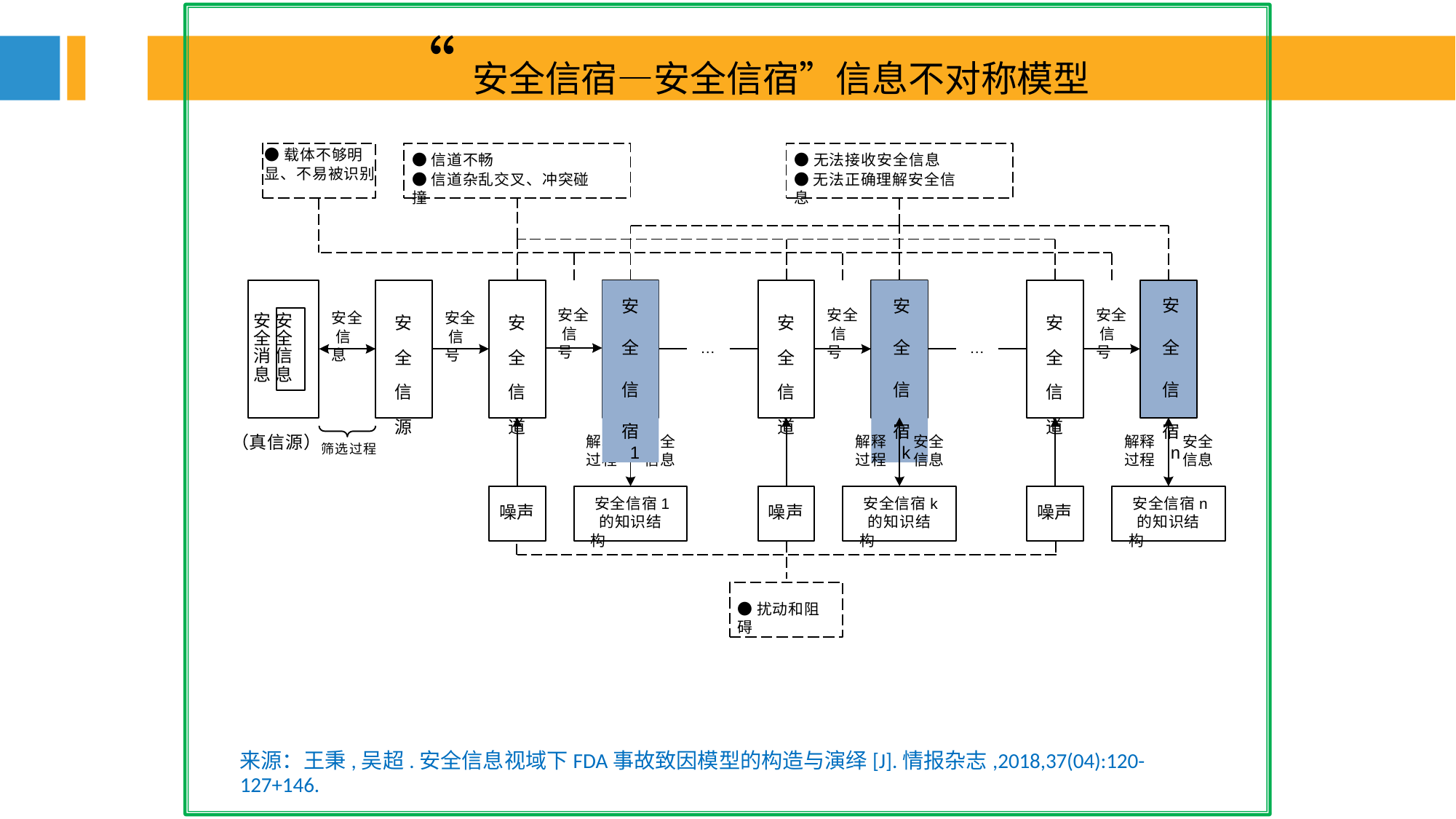

“安全信宿—安全信宿”信息不对称模型

●载体不够明  显、不易被识别
●信道不畅
●信道杂乱交叉、冲突碰撞
●无法接收安全信息
●无法正确理解安全信息

安  全  信  宿  1

安  全  信  宿  k

安  全  信  宿  n
安全  信号
安全  信号
安全  信号

安全  信息
安全  信号
安 安
全 全
消 信
息 息
安  全  信  源
安  全  信  道
安  全  信  道
安  全  信  道
…
…

（真信源）筛选过程
解释	安全
过程	信息
解释	安全
过程	信息
解释	安全
过程	信息

安全信宿1  的知识结构
安全信宿k  的知识结构
安全信宿n  的知识结构
噪声
噪声
噪声

●扰动和阻碍
来源：王秉,吴超.安全信息视域下FDA事故致因模型的构造与演绎[J].情报杂志,2018,37(04):120-127+146.